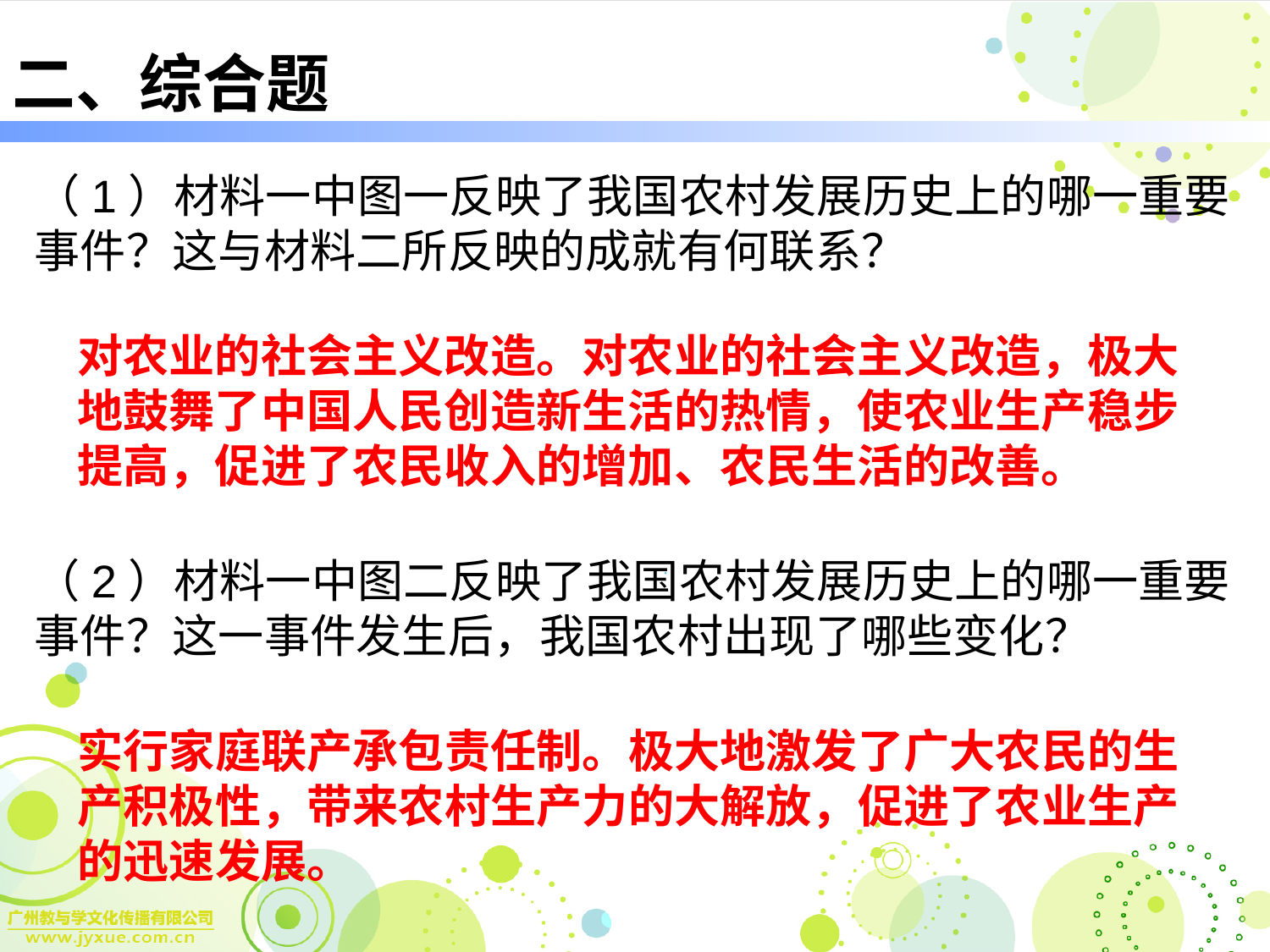

# 二、综合题

（1）材料一中图一反映了我国农村发展历史上的哪一重要事件？这与材料二所反映的成就有何联系？

（2）材料一中图二反映了我国农村发展历史上的哪一重要事件？这一事件发生后，我国农村出现了哪些变化？

对农业的社会主义改造。对农业的社会主义改造，极大地鼓舞了中国人民创造新生活的热情，使农业生产稳步提高，促进了农民收入的增加、农民生活的改善。
实行家庭联产承包责任制。极大地激发了广大农民的生产积极性，带来农村生产力的大解放，促进了农业生产的迅速发展。